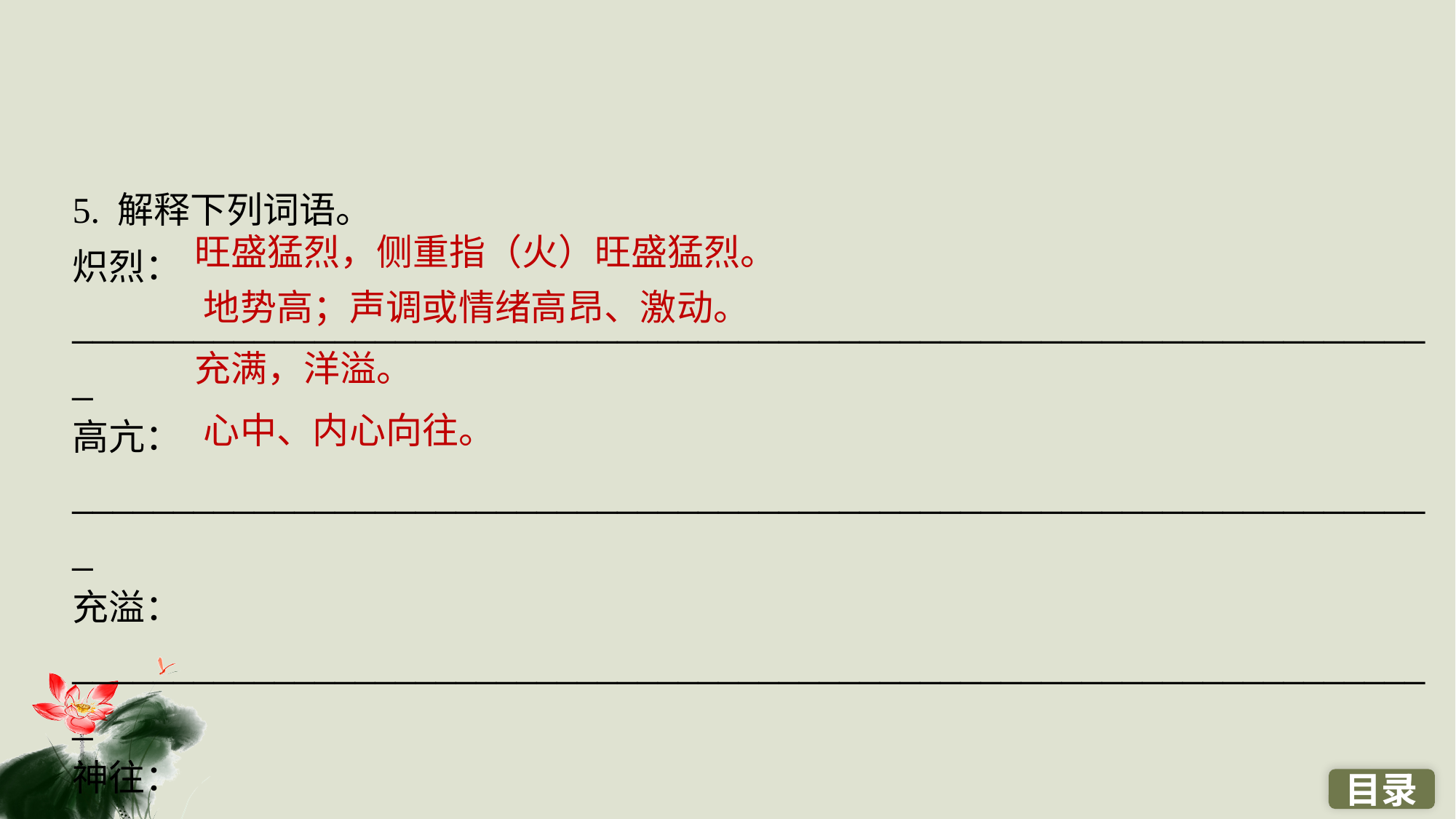

5. 解释下列词语。
炽烈：____________________________________________________________________
高亢：____________________________________________________________________
充溢：____________________________________________________________________
神往：____________________________________________________________________
旺盛猛烈，侧重指（火）旺盛猛烈。
地势高；声调或情绪高昂、激动。
充满，洋溢。
心中、内心向往。